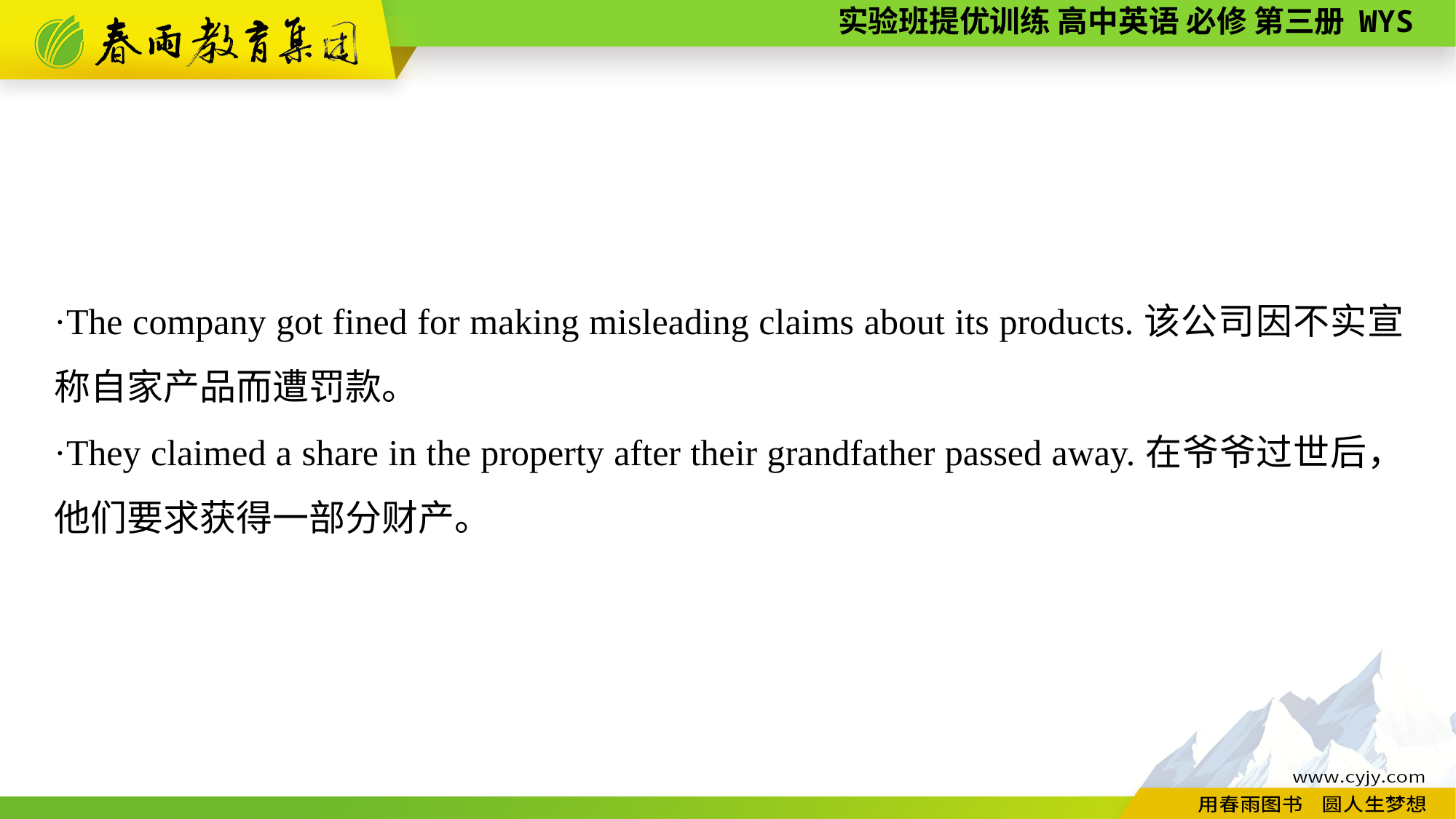

·The company got fined for making misleading claims about its products.该公司因不实宣称自家产品而遭罚款。
·They claimed a share in the property after their grandfather passed away.在爷爷过世后，他们要求获得一部分财产。